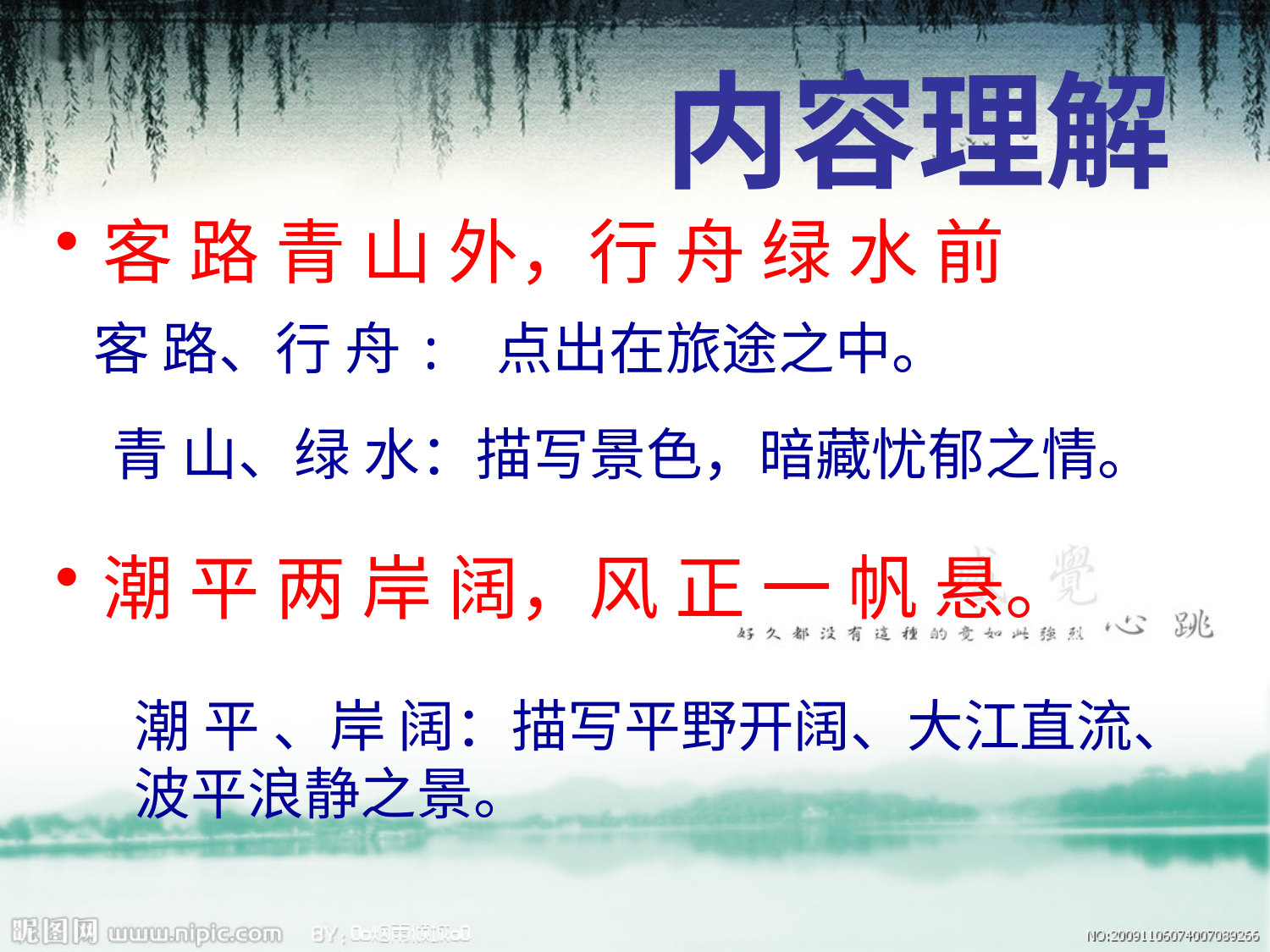

内容理解
客 路 青 山 外，行 舟 绿 水 前

潮 平 两 岸 阔，风 正 一 帆 悬。
客 路、行 舟: 点出在旅途之中。
青 山、绿 水：描写景色，暗藏忧郁之情。
潮 平 、岸 阔：描写平野开阔、大江直流、
波平浪静之景。